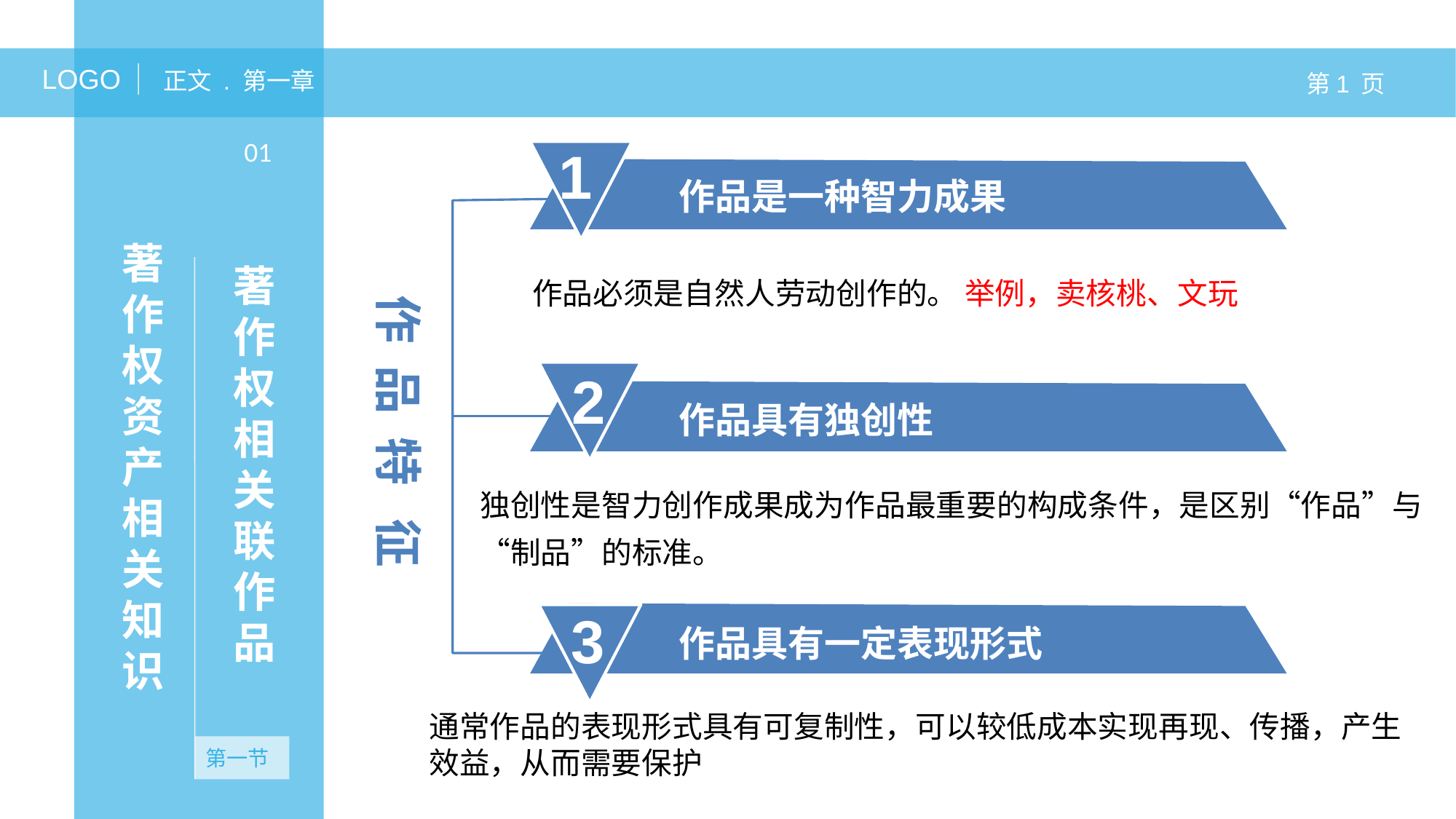

LOGO
正文 . 第一章

第1 页
01
1

作品是一种智力成果

著作权资产相关知识
著作权相关联作品

作品必须是自然人劳动创作的。 举例，卖核桃、文玩
作  品  特   征

2

作品具有独创性
独创性是智力创作成果成为作品最重要的构成条件，是区别“作品”与“制品”的标准。
3

作品具有一定表现形式
通常作品的表现形式具有可复制性，可以较低成本实现再现、传播，产生效益，从而需要保护
第一节